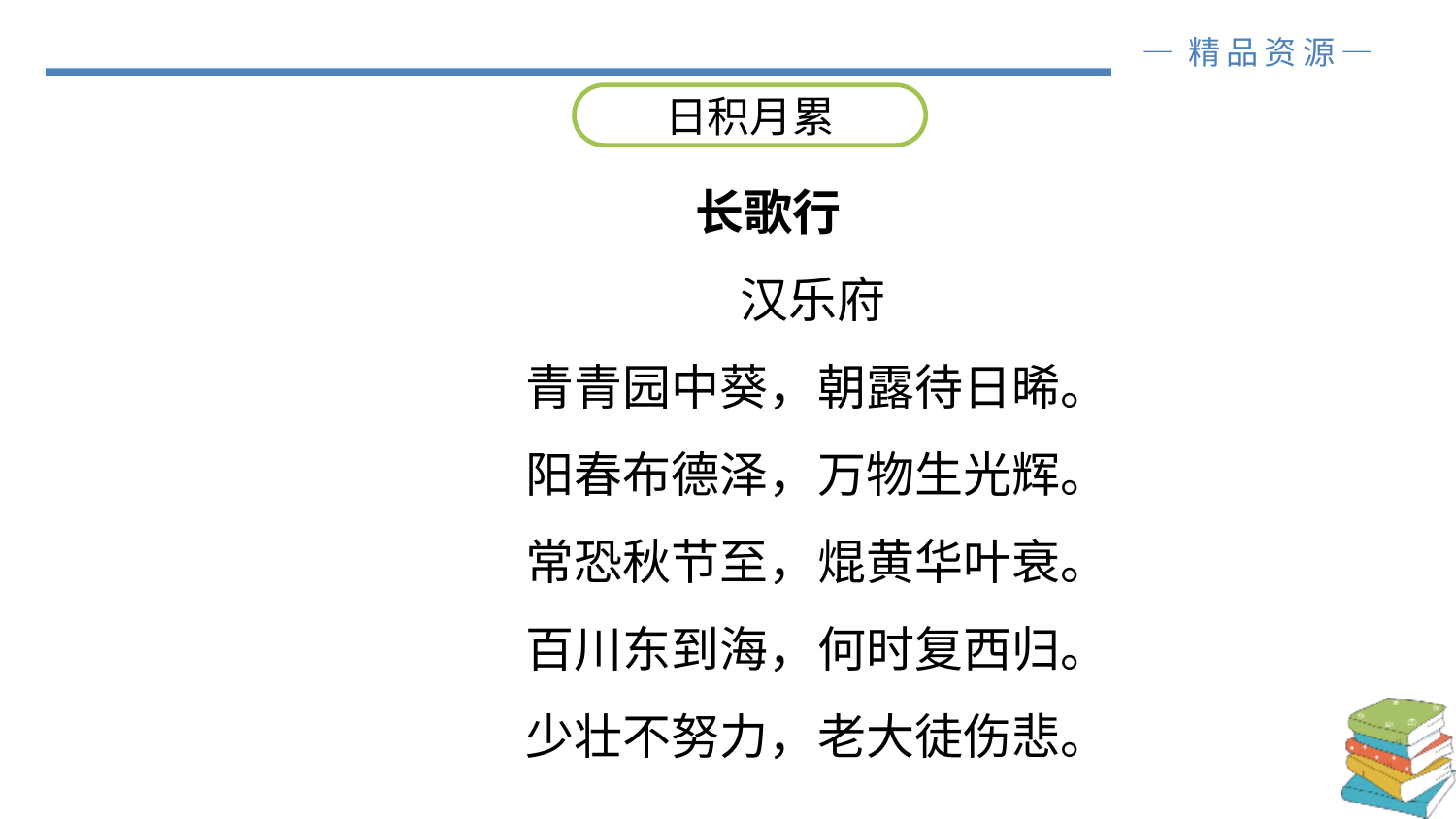

日积月累
长歌行
       汉乐府
　　青青园中葵，朝露待日晞。
　　阳春布德泽，万物生光辉。
　　常恐秋节至，焜黄华叶衰。
　　百川东到海，何时复西归。
　　少壮不努力，老大徒伤悲。